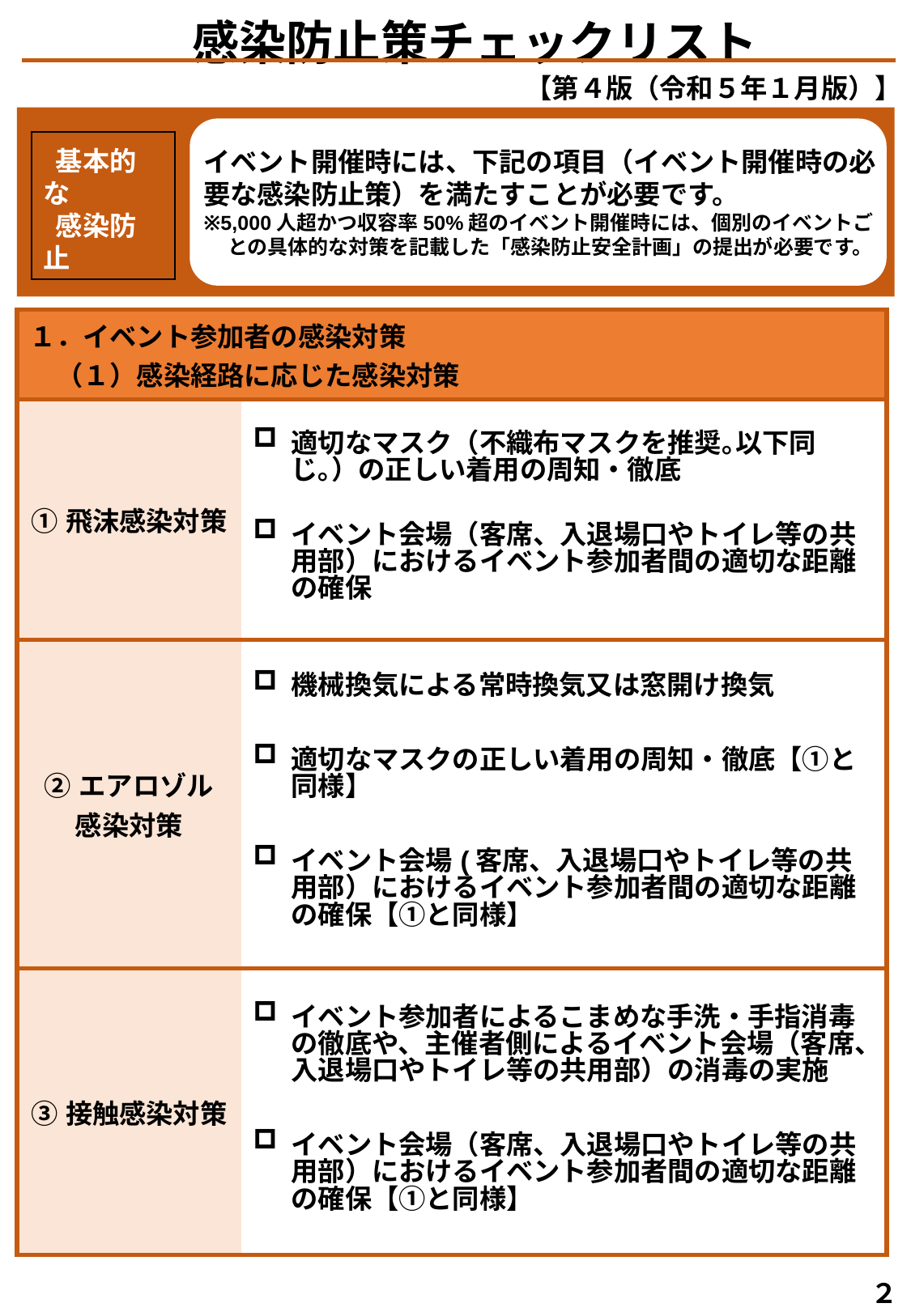

感染防止策チェックリスト
【第４版（令和５年１月版）】

イベント開催時には、下記の項目（イベント開催時の必要な感染防止策）を満たすことが必要です。
※5,000人超かつ収容率50%超のイベント開催時には、個別のイベントごとの具体的な対策を記載した「感染防止安全計画」の提出が必要です。

 基本的な
 感染防止
| １．イベント参加者の感染対策 　（１）感染経路に応じた感染対策 |  |
| --- | --- |
| ①飛沫感染対策 | 適切なマスク（不織布マスクを推奨｡以下同じ｡）の正しい着用の周知・徹底 イベント会場（客席、入退場口やトイレ等の共用部）におけるイベント参加者間の適切な距離の確保 |
| ②エアロゾル 感染対策 | 機械換気による常時換気又は窓開け換気 適切なマスクの正しい着用の周知・徹底【①と同様】 イベント会場(客席、入退場口やトイレ等の共用部）におけるイベント参加者間の適切な距離の確保【①と同様】 |
| ③接触感染対策 | イベント参加者によるこまめな手洗・手指消毒の徹底や、主催者側によるイベント会場（客席、入退場口やトイレ等の共用部）の消毒の実施 イベント会場（客席、入退場口やトイレ等の共用部）におけるイベント参加者間の適切な距離の確保【①と同様】 |
２